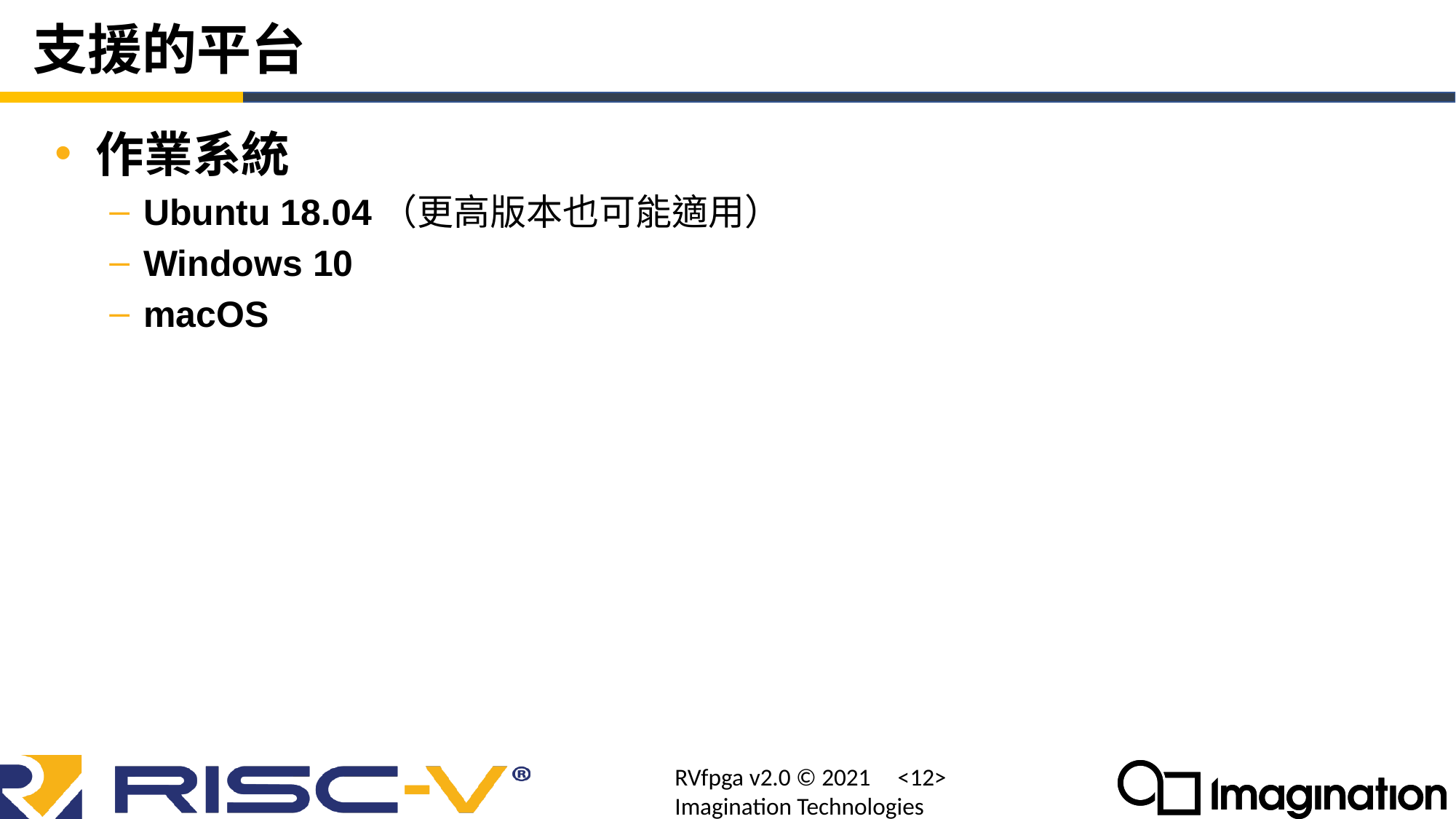

# 支援的平台
作業系統
Ubuntu 18.04（更高版本也可能適用）
Windows 10
macOS